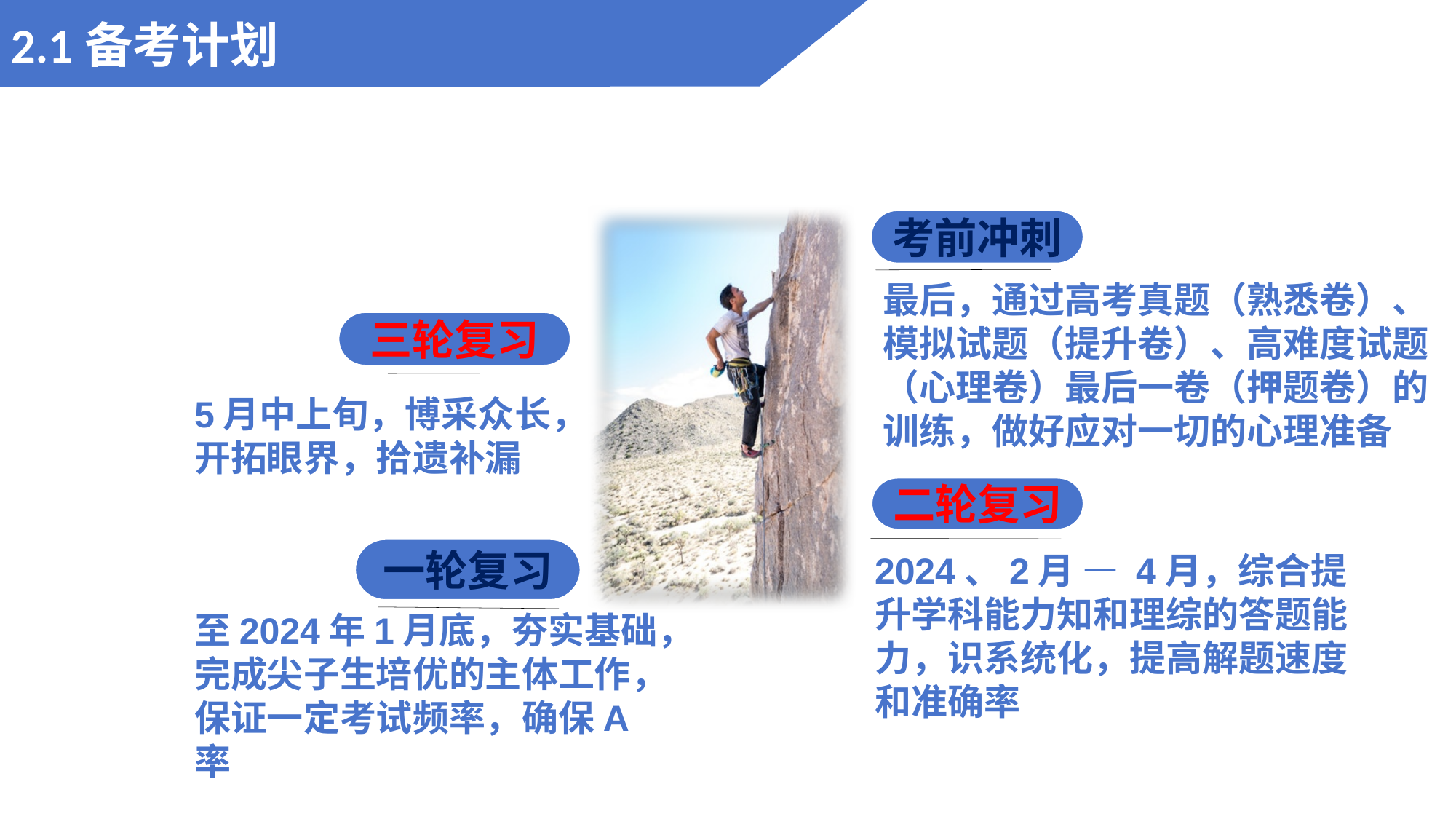

2.1备考计划

考前冲刺
最后，通过高考真题（熟悉卷）、模拟试题（提升卷）、高难度试题（心理卷）最后一卷（押题卷）的训练，做好应对一切的心理准备
三轮复习

5月中上旬，博采众长，开拓眼界，拾遗补漏
二轮复习

一轮复习
2024、2月 — 4月，综合提升学科能力知和理综的答题能力，识系统化，提高解题速度和准确率
至2024年1月底，夯实基础，完成尖子生培优的主体工作，保证一定考试频率，确保A率